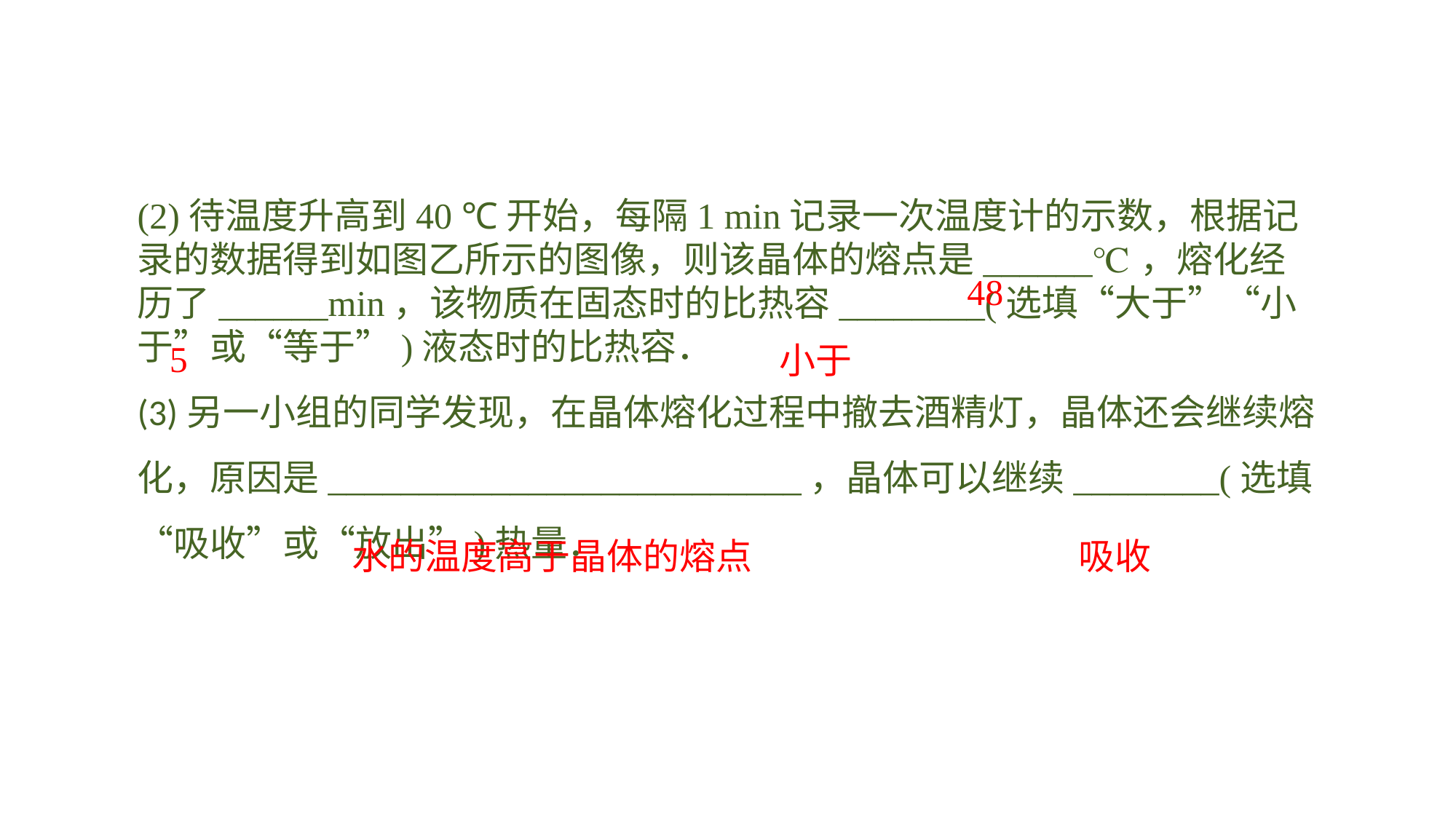

(2)待温度升高到40 ℃开始，每隔1 min记录一次温度计的示数，根据记录的数据得到如图乙所示的图像，则该晶体的熔点是______℃，熔化经历了______min，该物质在固态时的比热容________(选填“大于”“小于”或“等于”)液态时的比热容．(3)另一小组的同学发现，在晶体熔化过程中撤去酒精灯，晶体还会继续熔化，原因是__________________________，晶体可以继续________(选填“吸收”或“放出”)热量．
48
5
小于
水的温度高于晶体的熔点
吸收